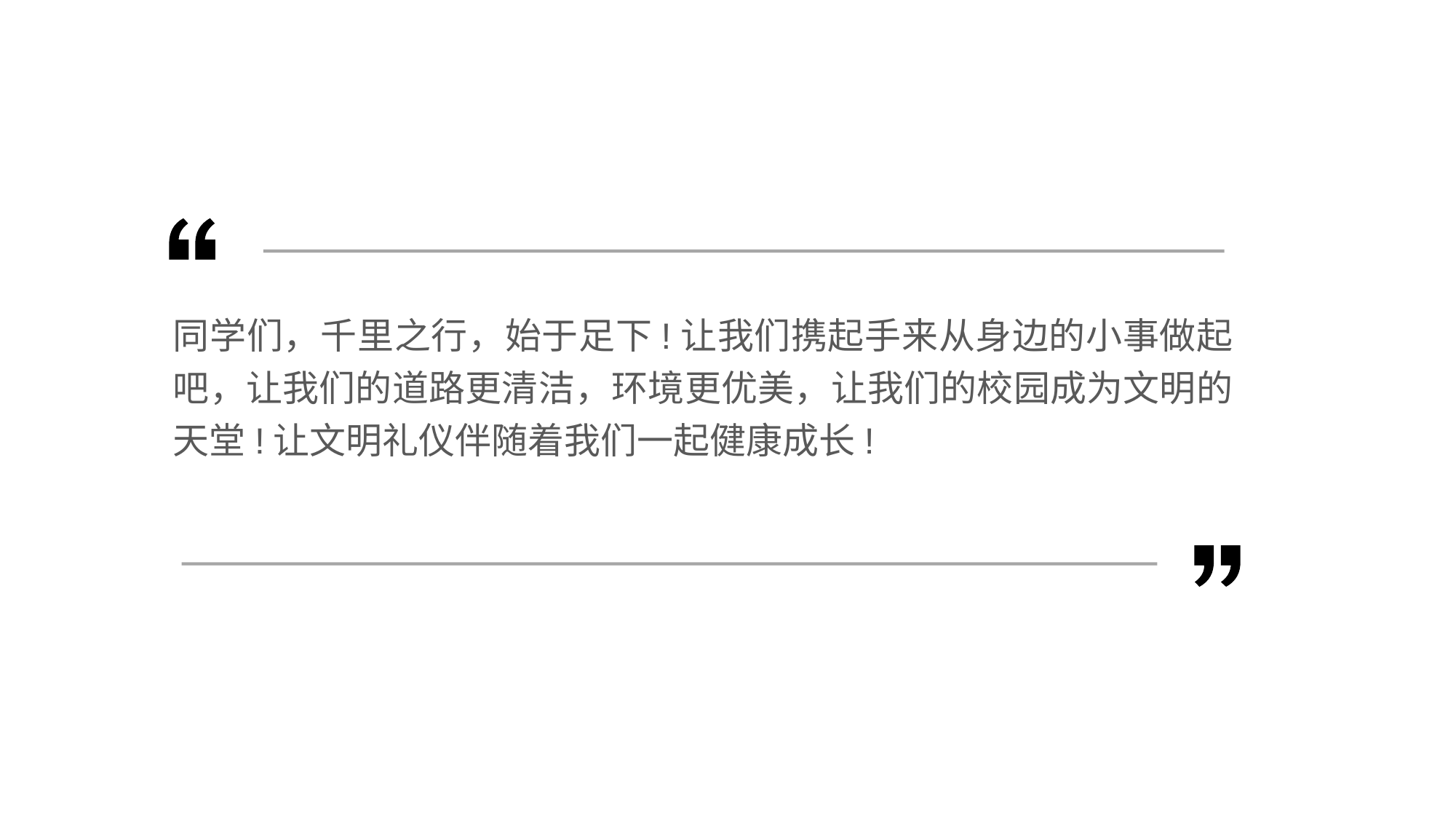

同学们，千里之行，始于足下!让我们携起手来从身边的小事做起吧，让我们的道路更清洁，环境更优美，让我们的校园成为文明的天堂!让文明礼仪伴随着我们一起健康成长!